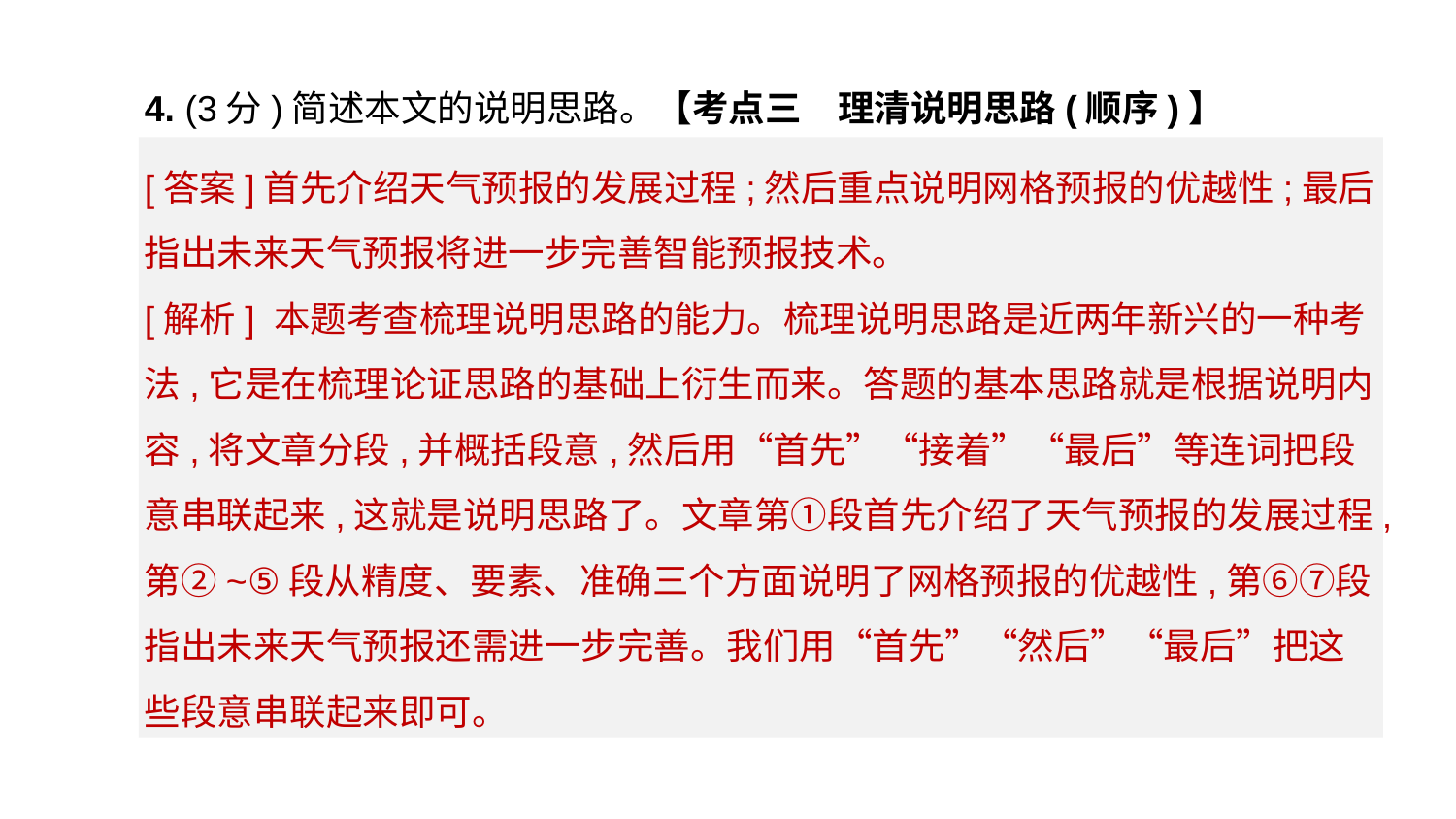

4. (3分)简述本文的说明思路。【考点三　理清说明思路(顺序)】
[答案]首先介绍天气预报的发展过程;然后重点说明网格预报的优越性;最后指出未来天气预报将进一步完善智能预报技术。
[解析] 本题考查梳理说明思路的能力。梳理说明思路是近两年新兴的一种考法,它是在梳理论证思路的基础上衍生而来。答题的基本思路就是根据说明内容,将文章分段,并概括段意,然后用“首先”“接着”“最后”等连词把段意串联起来,这就是说明思路了。文章第①段首先介绍了天气预报的发展过程,第②~⑤段从精度、要素、准确三个方面说明了网格预报的优越性,第⑥⑦段指出未来天气预报还需进一步完善。我们用“首先”“然后”“最后”把这些段意串联起来即可。